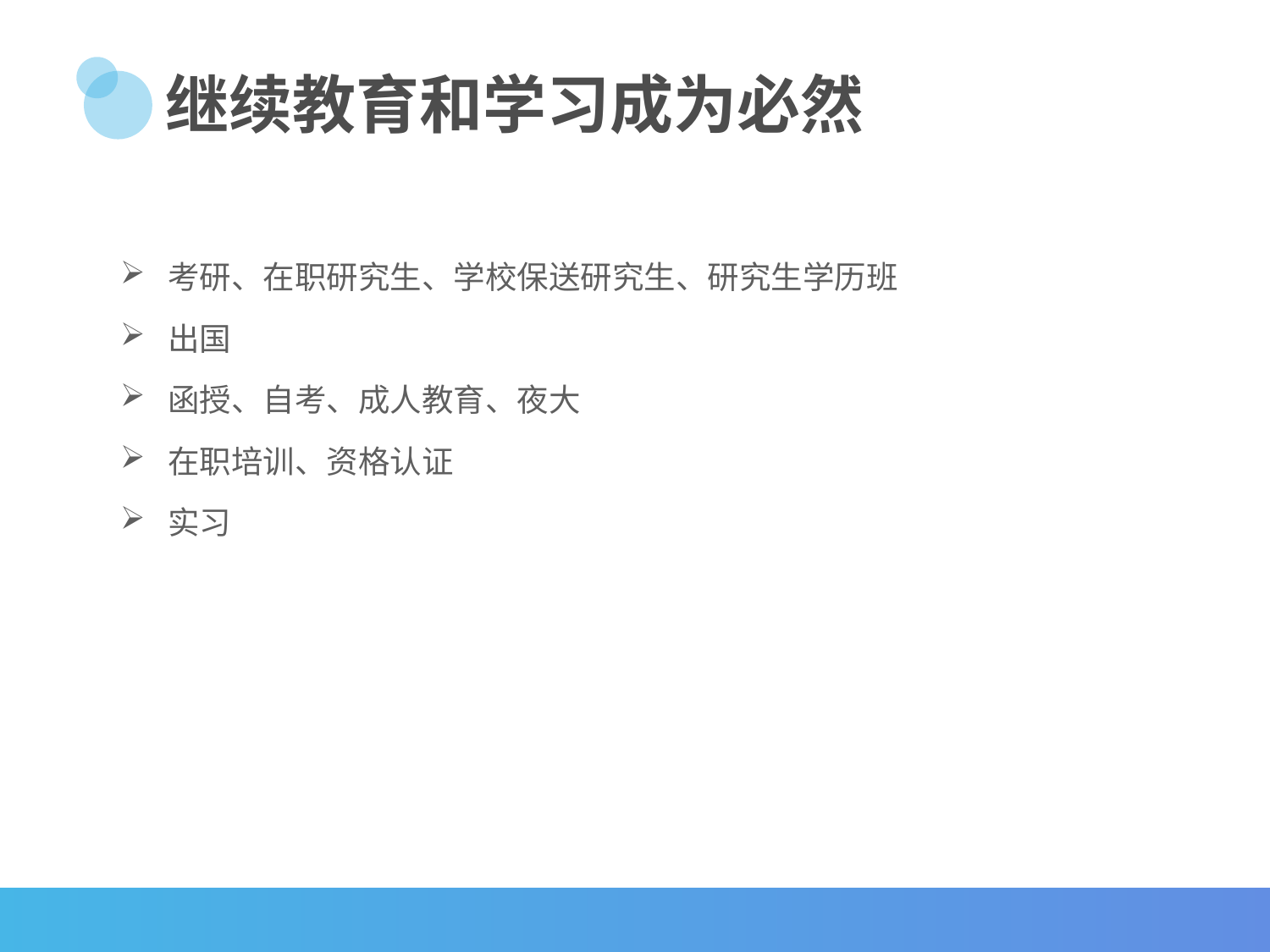

# 继续教育和学习成为必然
考研、在职研究生、学校保送研究生、研究生学历班
出国
函授、自考、成人教育、夜大
在职培训、资格认证
实习